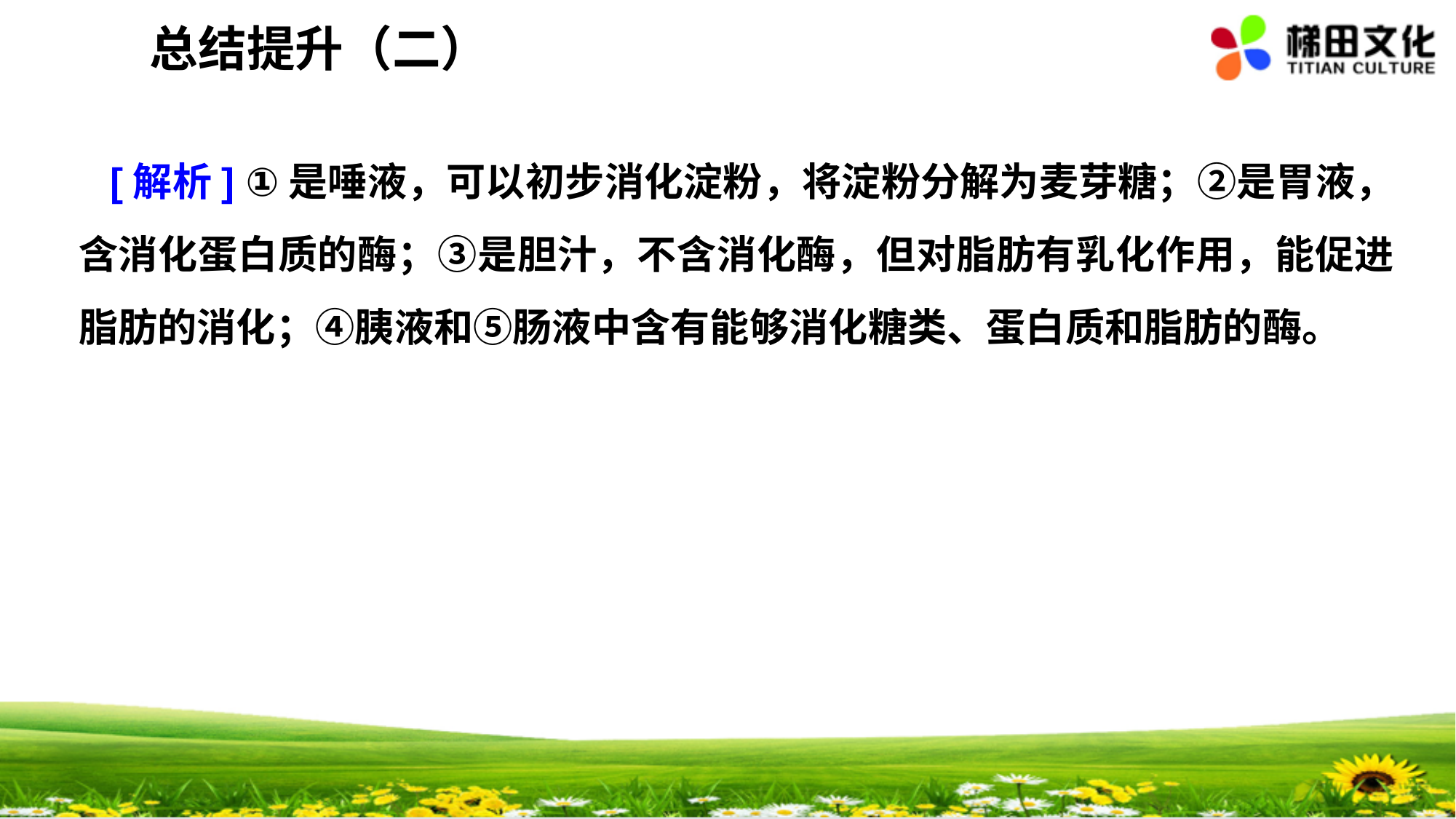

总结提升（二）
[解析] ①是唾液，可以初步消化淀粉，将淀粉分解为麦芽糖；②是胃液，含消化蛋白质的酶；③是胆汁，不含消化酶，但对脂肪有乳化作用，能促进脂肪的消化；④胰液和⑤肠液中含有能够消化糖类、蛋白质和脂肪的酶。